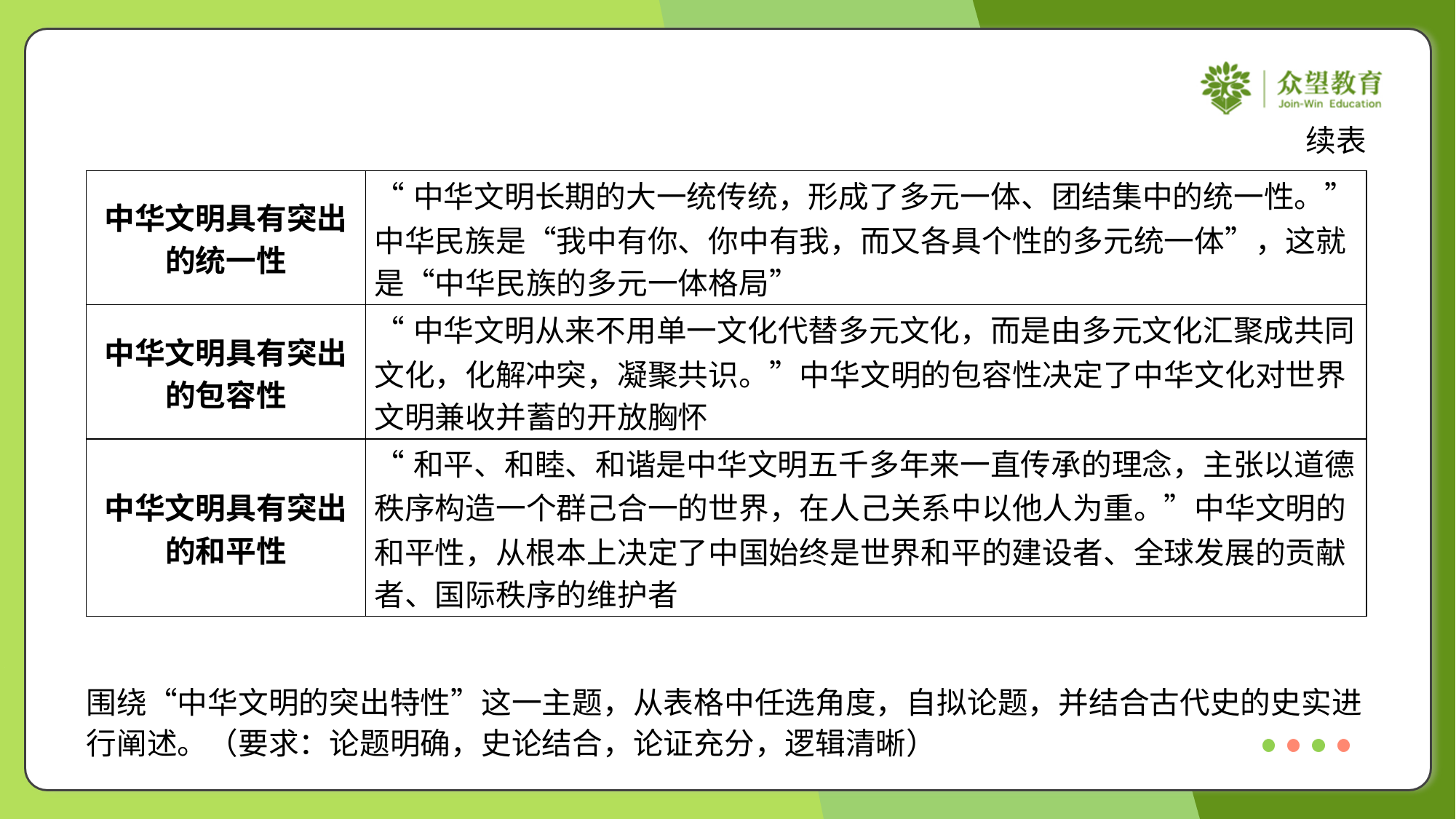

续表
| 中华文明具有突出 的统一性 | “中华文明长期的大一统传统，形成了多元一体、团结集中的统一性。” 中华民族是“我中有你、你中有我，而又各具个性的多元统一体”，这就 是“中华民族的多元一体格局” |
| --- | --- |
| 中华文明具有突出 的包容性 | “中华文明从来不用单一文化代替多元文化，而是由多元文化汇聚成共同 文化，化解冲突，凝聚共识。”中华文明的包容性决定了中华文化对世界 文明兼收并蓄的开放胸怀 |
| 中华文明具有突出 的和平性 | “和平、和睦、和谐是中华文明五千多年来一直传承的理念，主张以道德 秩序构造一个群己合一的世界，在人己关系中以他人为重。”中华文明的 和平性，从根本上决定了中国始终是世界和平的建设者、全球发展的贡献 者、国际秩序的维护者 |
——摘编自邢广程《深刻认识中华文明突出特性的重要意义》#2.1.1.1
围绕“中华文明的突出特性”这一主题，从表格中任选角度，自拟论题，并结合古代史的史实进
行阐述。（要求：论题明确，史论结合，论证充分，逻辑清晰）